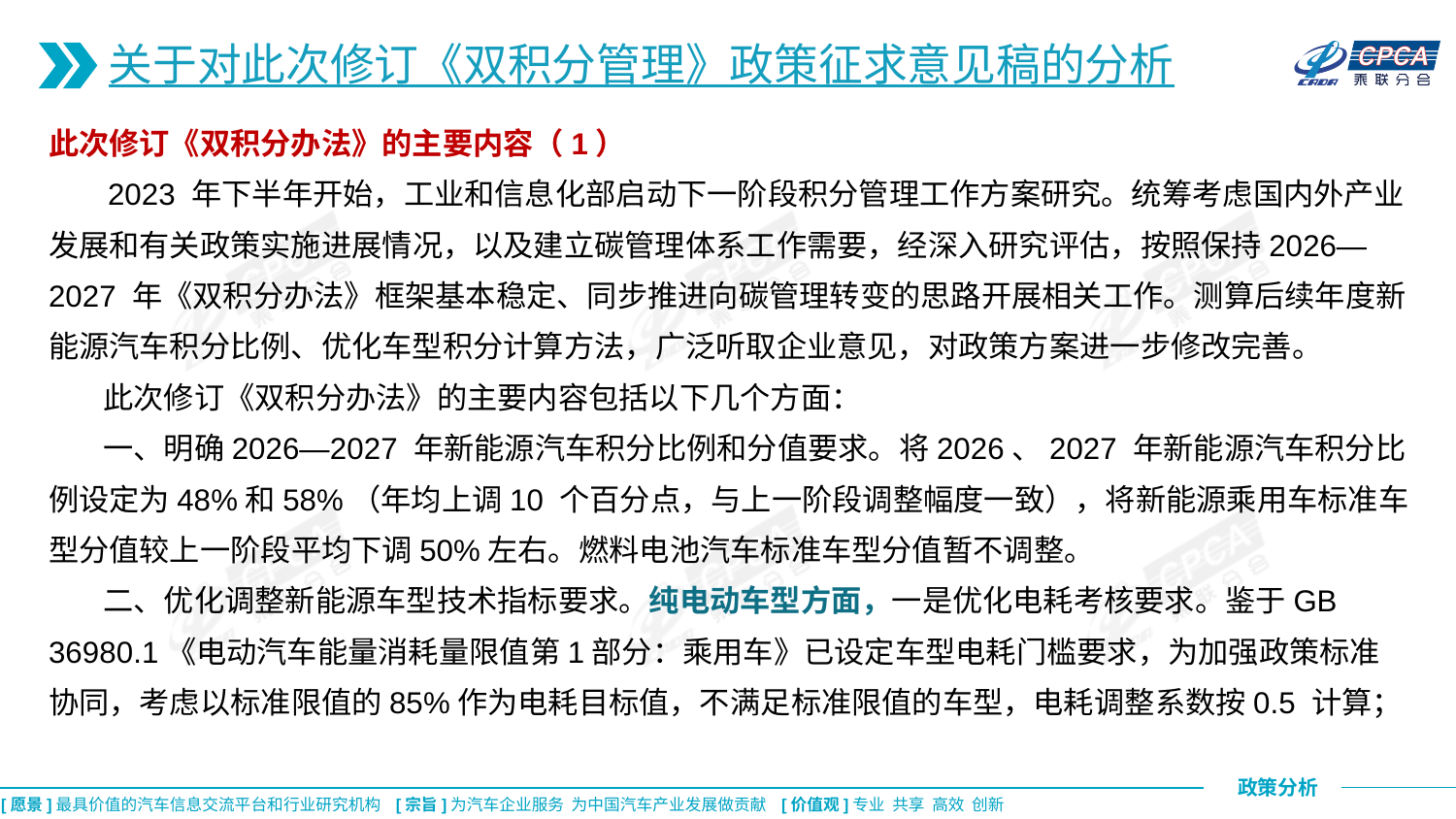

关于对此次修订《双积分管理》政策征求意见稿的分析
此次修订《双积分办法》的主要内容（1）
       2023 年下半年开始，工业和信息化部启动下一阶段积分管理工作方案研究。统筹考虑国内外产业发展和有关政策实施进展情况，以及建立碳管理体系工作需要，经深入研究评估，按照保持2026—2027 年《双积分办法》框架基本稳定、同步推进向碳管理转变的思路开展相关工作。测算后续年度新能源汽车积分比例、优化车型积分计算方法，广泛听取企业意见，对政策方案进一步修改完善。
       此次修订《双积分办法》的主要内容包括以下几个方面：
       一、明确2026—2027 年新能源汽车积分比例和分值要求。将2026、2027 年新能源汽车积分比例设定为48%和58%（年均上调10 个百分点，与上一阶段调整幅度一致），将新能源乘用车标准车型分值较上一阶段平均下调50%左右。燃料电池汽车标准车型分值暂不调整。
       二、优化调整新能源车型技术指标要求。纯电动车型方面，一是优化电耗考核要求。鉴于GB 36980.1《电动汽车能量消耗量限值第1部分：乘用车》已设定车型电耗门槛要求，为加强政策标准协同，考虑以标准限值的85%作为电耗目标值，不满足标准限值的车型，电耗调整系数按0.5 计算；